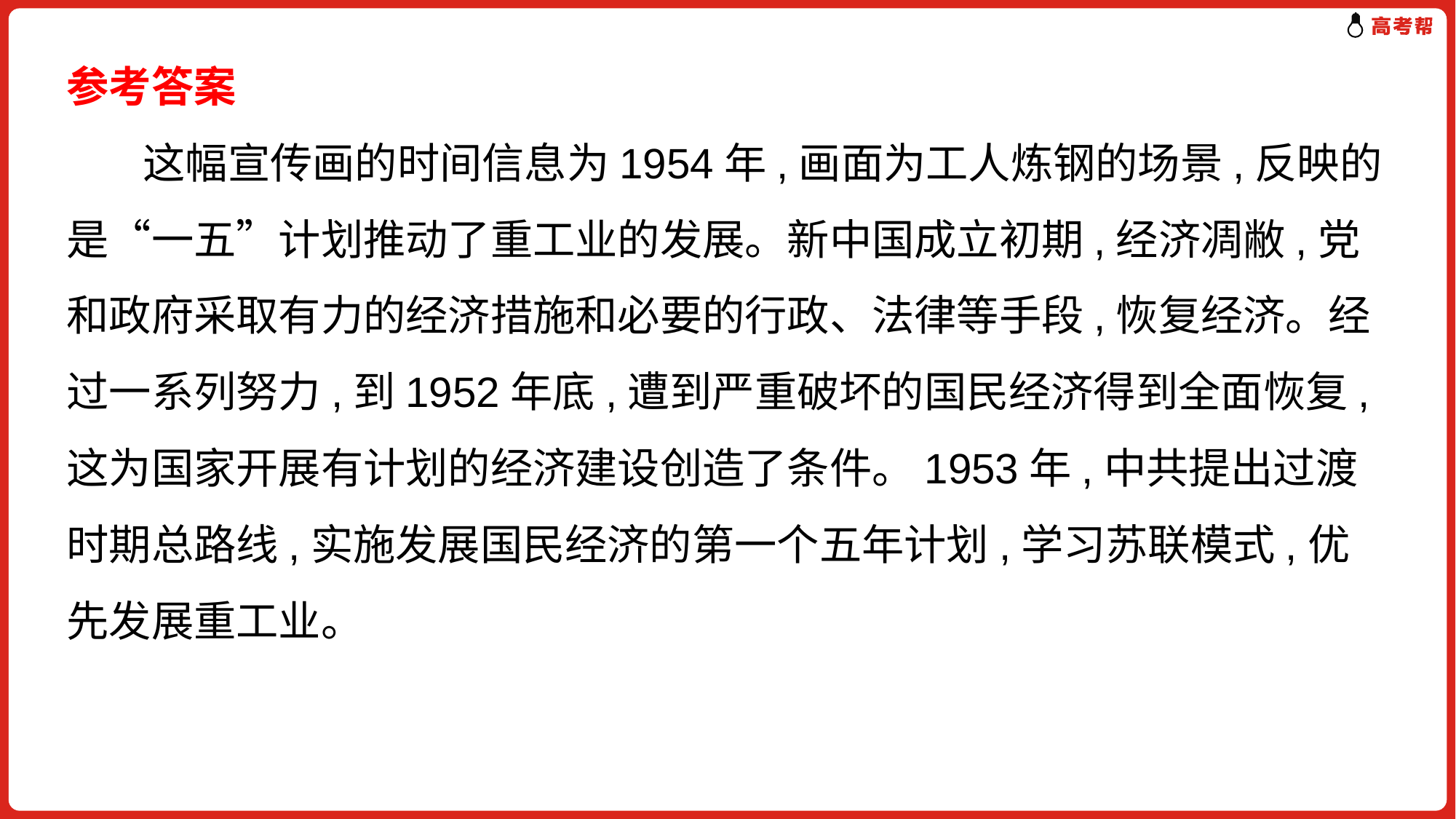

参考答案
       这幅宣传画的时间信息为1954年,画面为工人炼钢的场景,反映的是“一五”计划推动了重工业的发展。新中国成立初期,经济凋敝,党和政府采取有力的经济措施和必要的行政、法律等手段,恢复经济。经过一系列努力,到1952年底,遭到严重破坏的国民经济得到全面恢复,这为国家开展有计划的经济建设创造了条件。1953年,中共提出过渡时期总路线,实施发展国民经济的第一个五年计划,学习苏联模式,优先发展重工业。